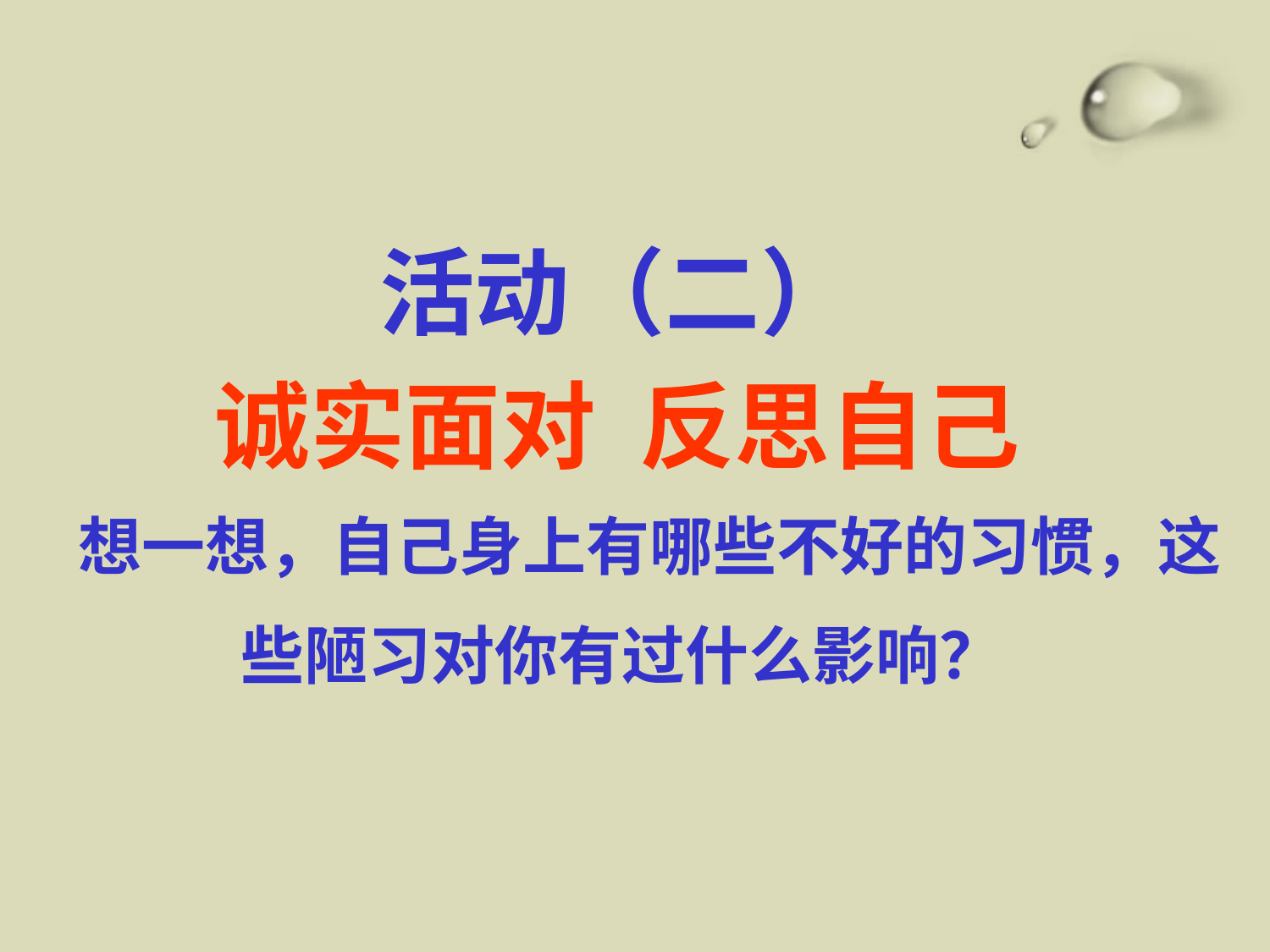

活动（二）
诚实面对  反思自己
   想一想，自己身上有哪些不好的习惯，这些陋习对你有过什么影响？